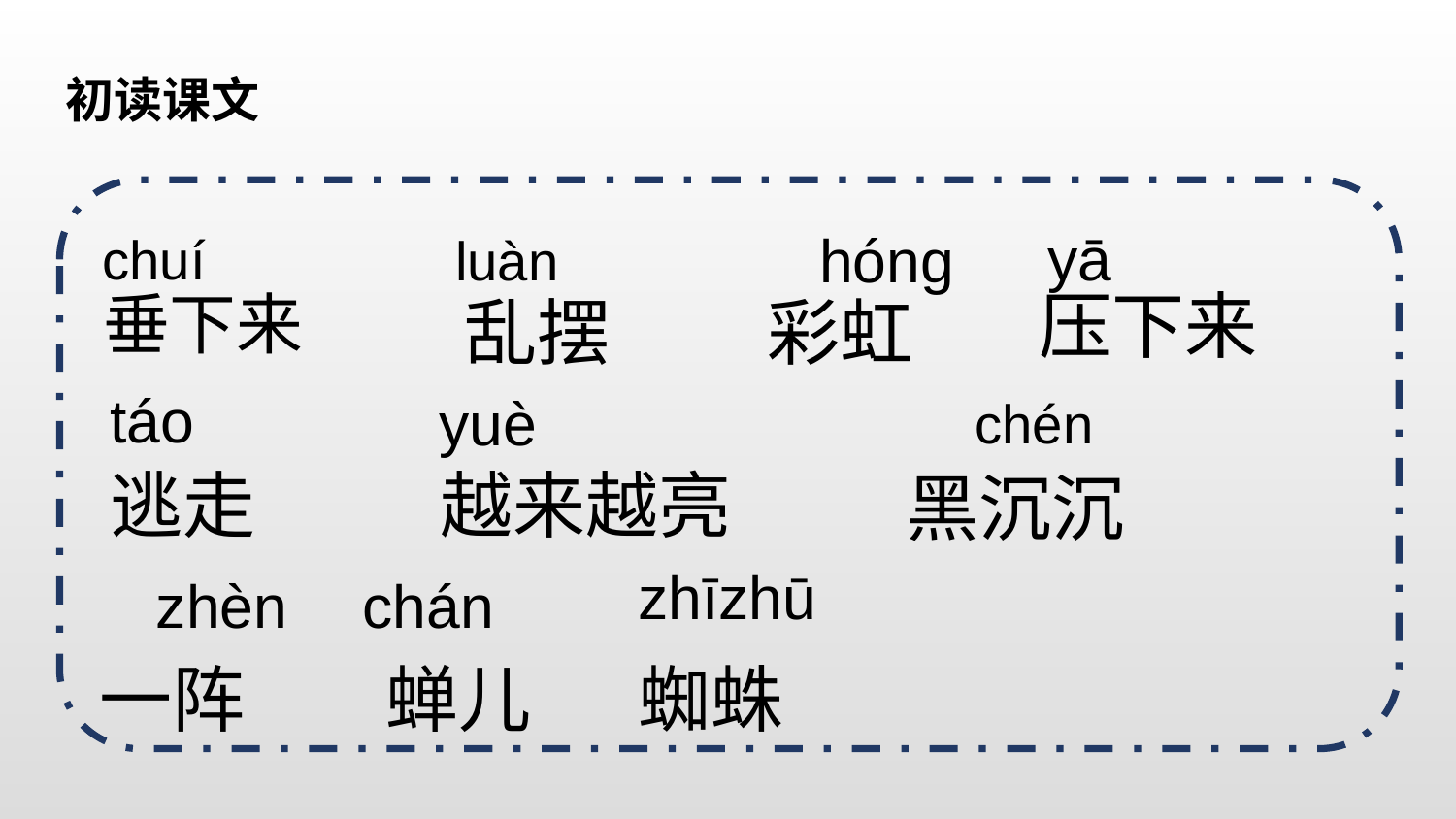

初读课文

yā
hóng
chuí
luàn

压下来
垂下来
乱摆
彩虹

táo
yuè
chén
逃走
越来越亮
黑沉沉
zhīzhū
zhèn
chán
一阵
蝉儿
蜘蛛